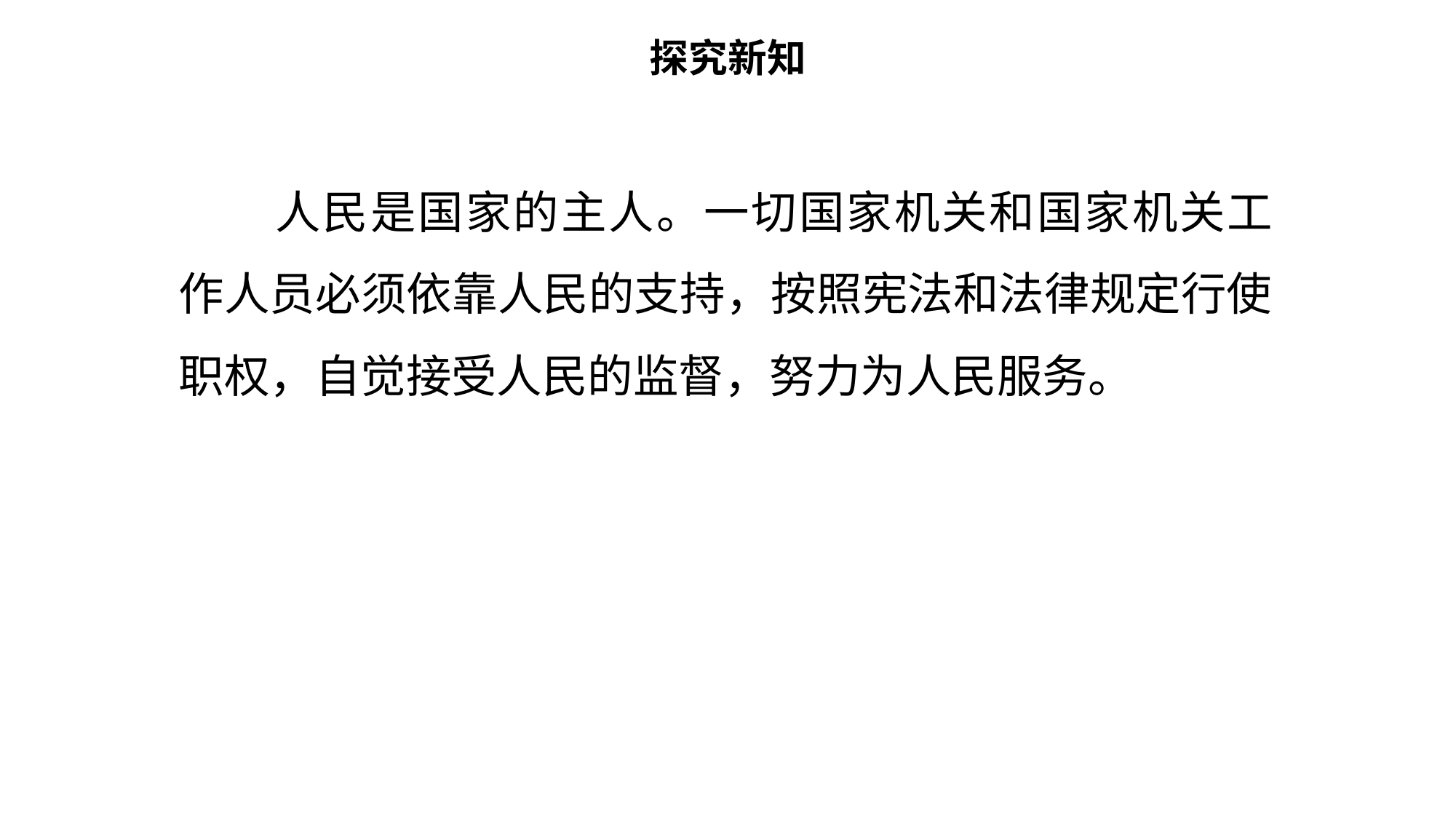

# 探究新知
人民是国家的主人。一切国家机关和国家机关工作人员必须依靠人民的支持，按照宪法和法律规定行使职权，自觉接受人民的监督，努力为人民服务。